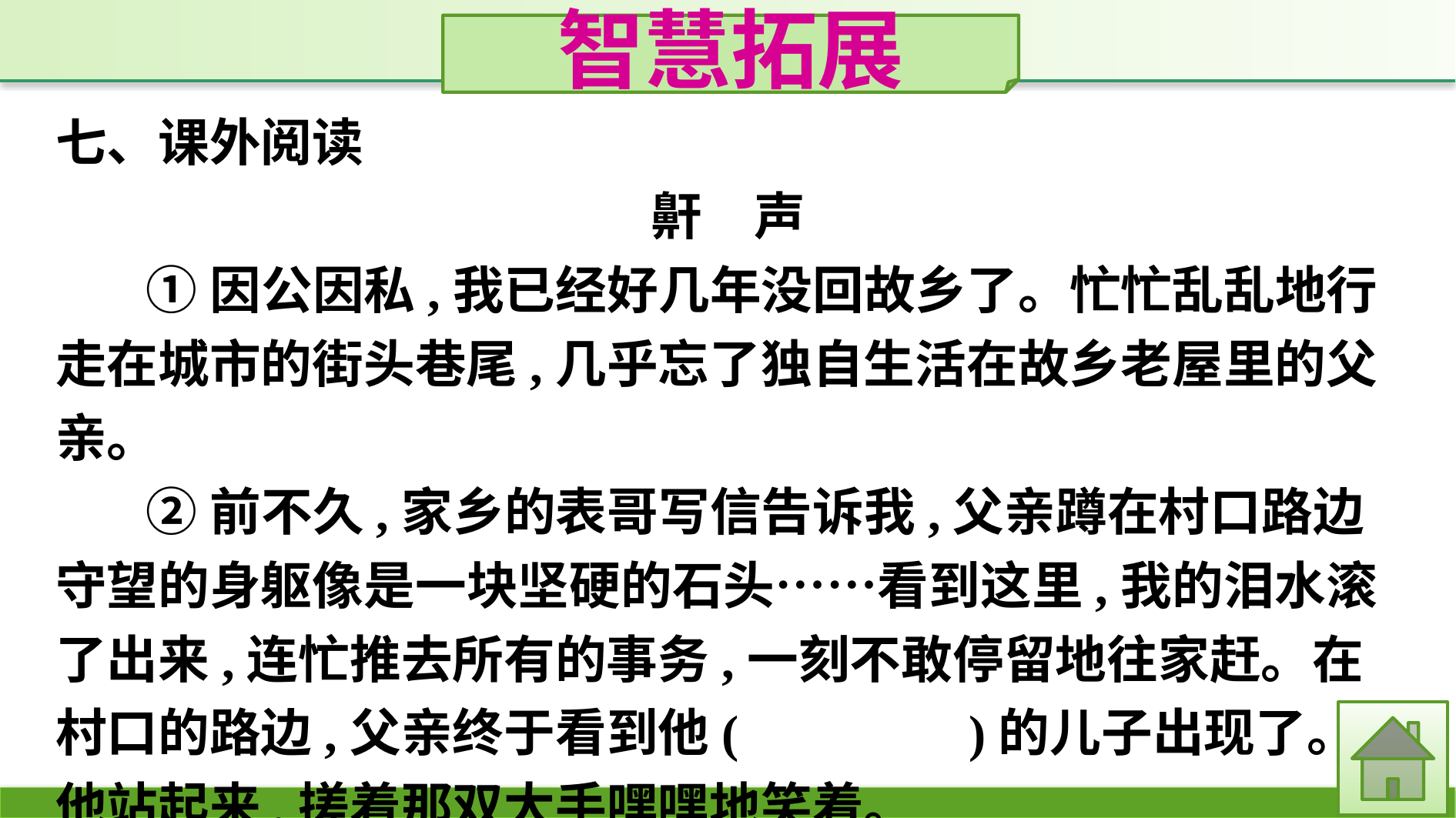

智慧拓展
七、课外阅读
鼾　声
①因公因私,我已经好几年没回故乡了。忙忙乱乱地行走在城市的街头巷尾,几乎忘了独自生活在故乡老屋里的父亲。
②前不久,家乡的表哥写信告诉我,父亲蹲在村口路边守望的身躯像是一块坚硬的石头……看到这里,我的泪水滚了出来,连忙推去所有的事务,一刻不敢停留地往家赶。在村口的路边,父亲终于看到他(　　　　)的儿子出现了。他站起来,搓着那双大手嘿嘿地笑着。